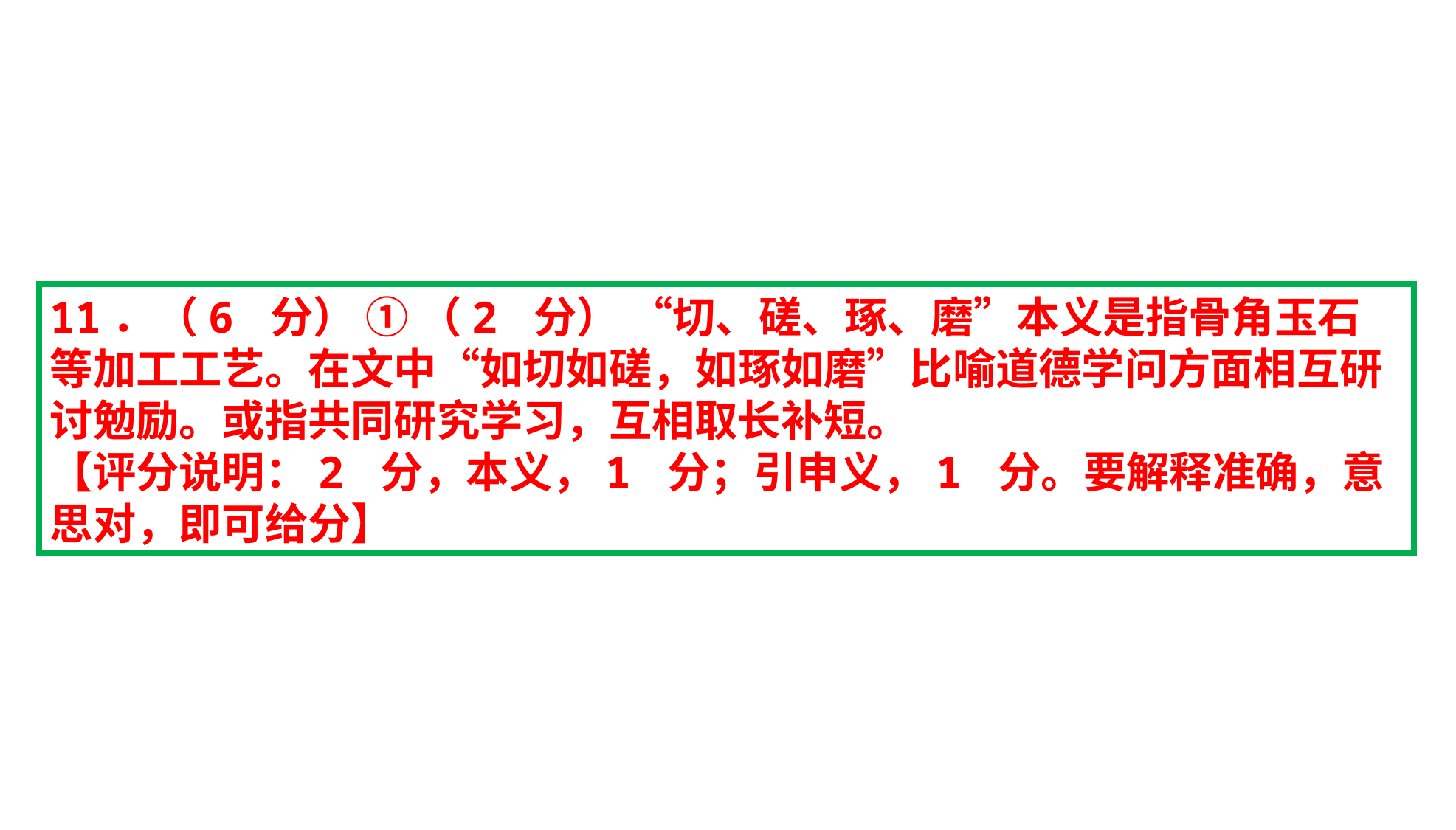

11．（6 分） ① （2 分） “切、磋、琢、磨”本义是指骨角玉石等加工工艺。在文中“如切如磋，如琢如磨”比喻道德学问方面相互研讨勉励。或指共同研究学习，互相取长补短。
【评分说明：2 分，本义，1 分；引申义，1 分。要解释准确，意思对，即可给分】